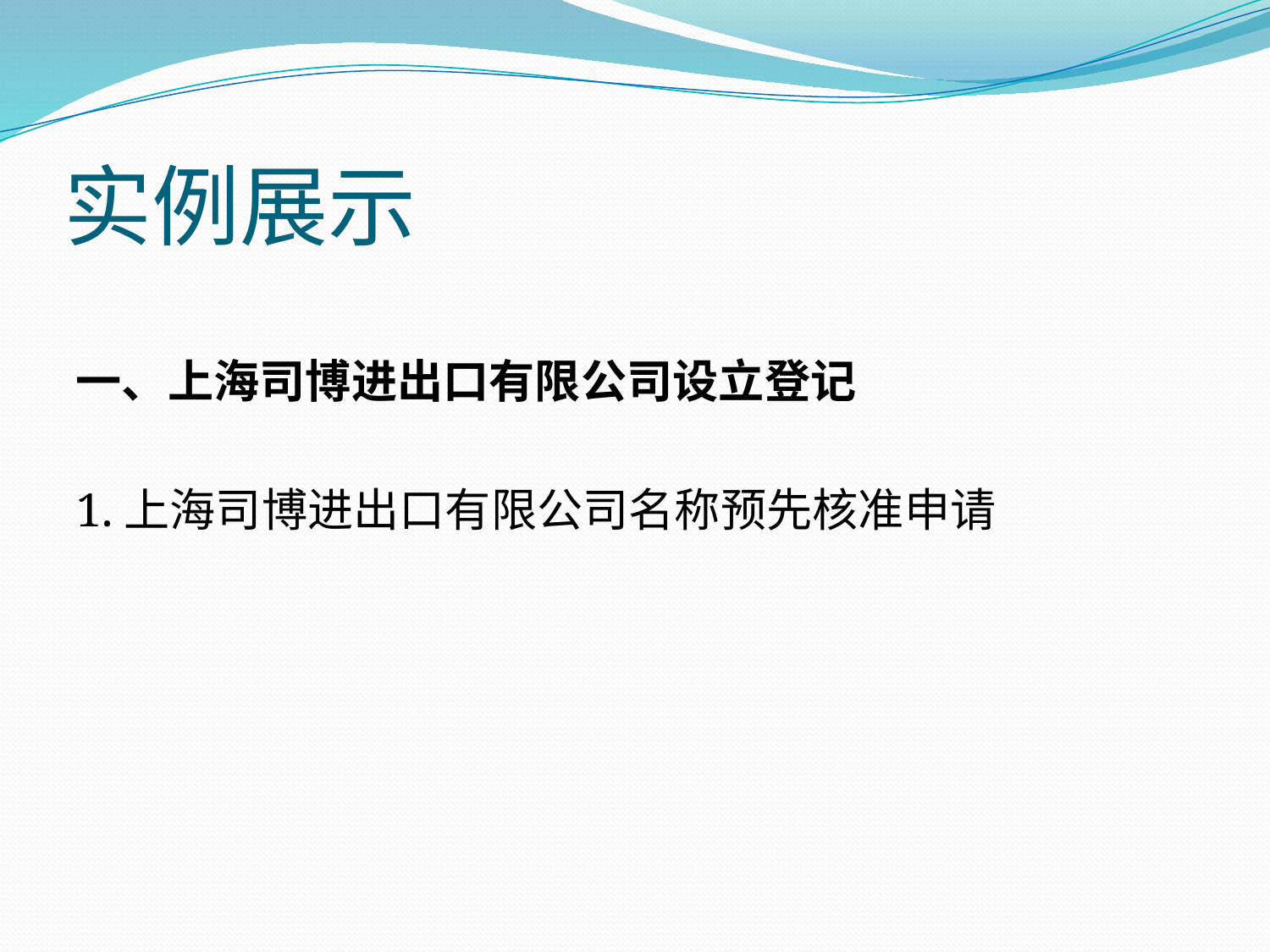

# 实例展示
一、上海司博进出口有限公司设立登记

1.上海司博进出口有限公司名称预先核准申请